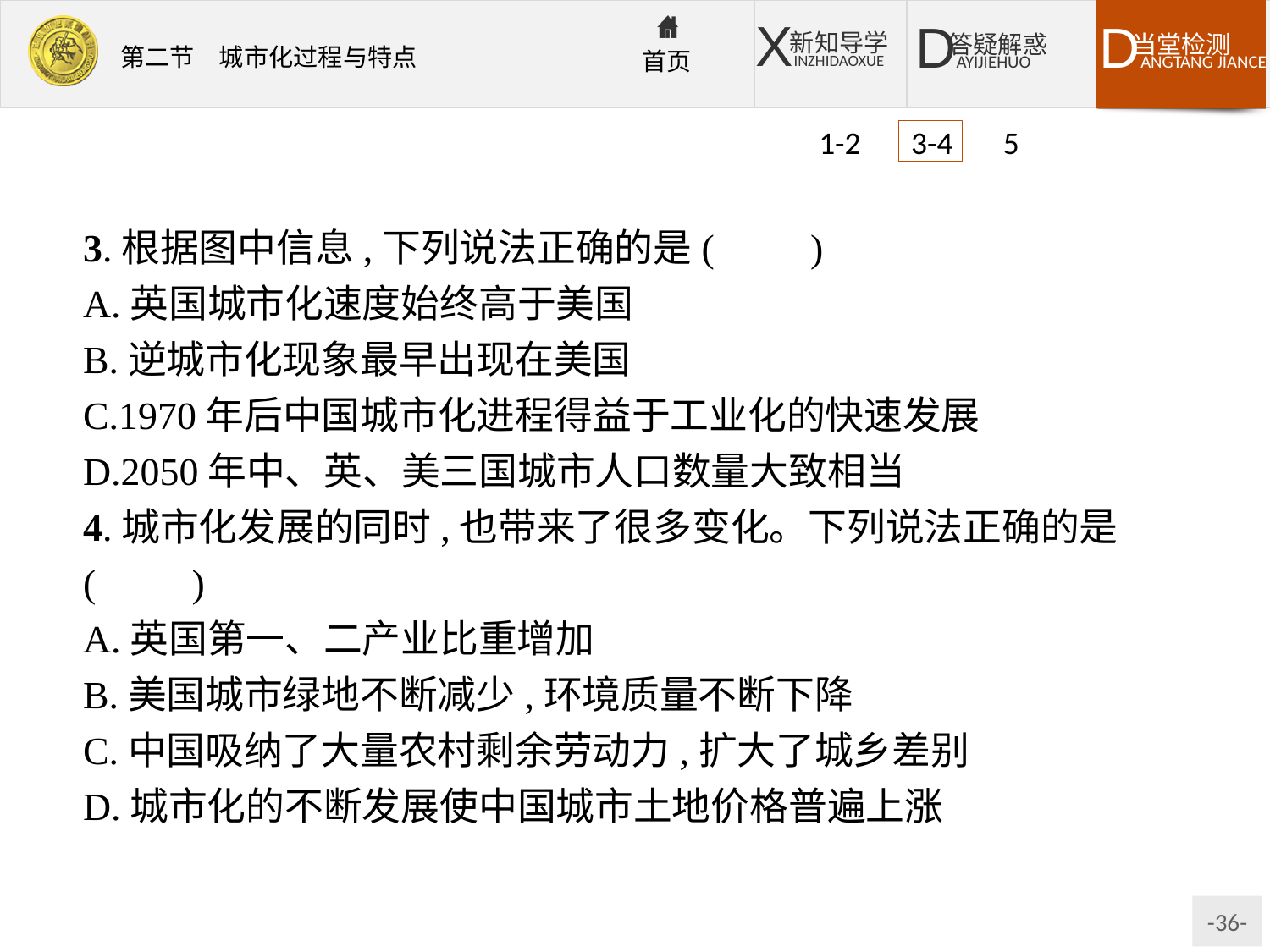

1-2       3-4       5

3.根据图中信息,下列说法正确的是(　　)
A.英国城市化速度始终高于美国
B.逆城市化现象最早出现在美国
C.1970年后中国城市化进程得益于工业化的快速发展
D.2050年中、英、美三国城市人口数量大致相当
4.城市化发展的同时,也带来了很多变化。下列说法正确的是(　　)
A.英国第一、二产业比重增加
B.美国城市绿地不断减少,环境质量不断下降
C.中国吸纳了大量农村剩余劳动力,扩大了城乡差别
D.城市化的不断发展使中国城市土地价格普遍上涨